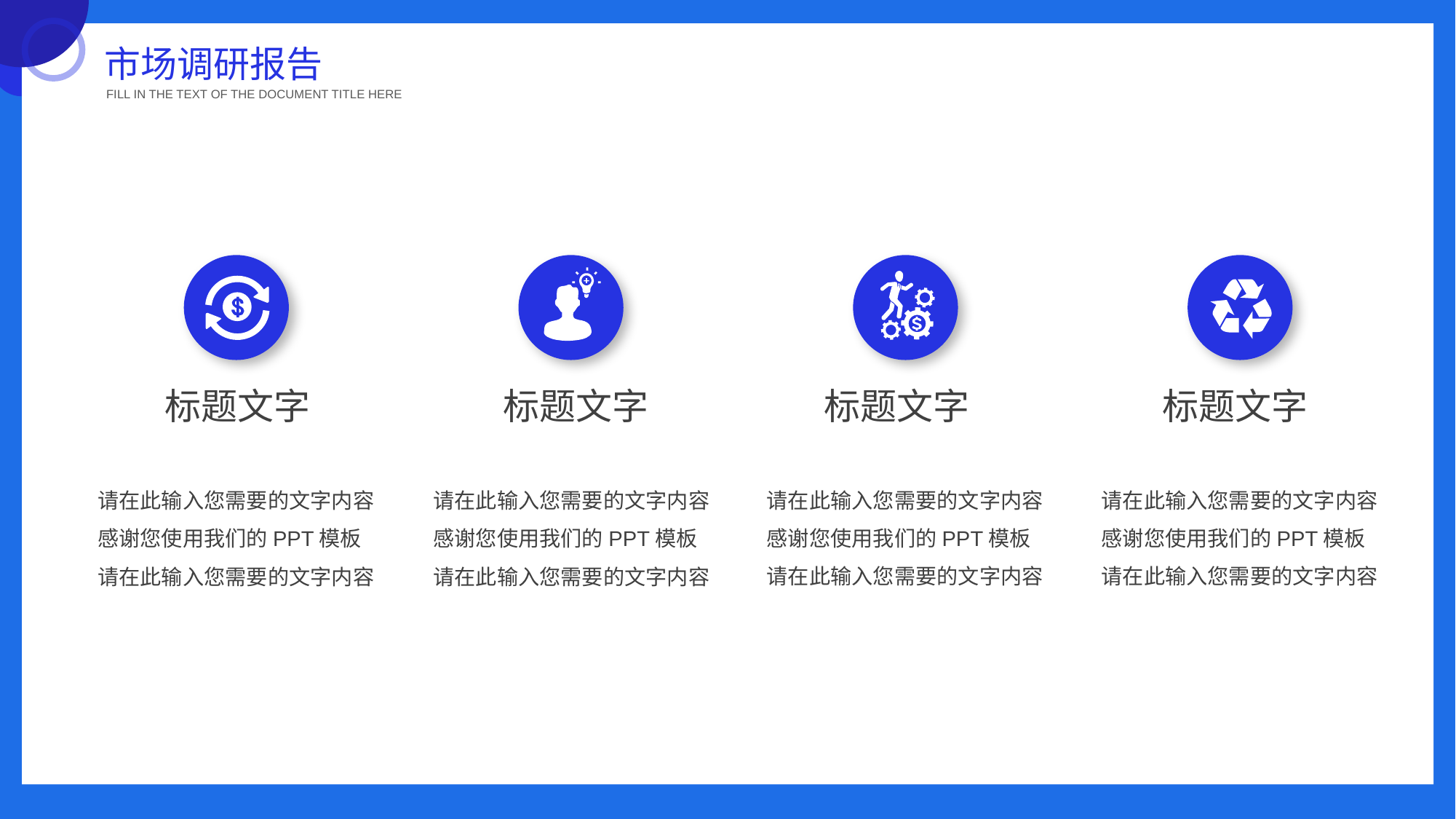

市场调研报告
FILL IN THE TEXT OF THE DOCUMENT TITLE HERE

标题文字
标题文字
标题文字
标题文字
请在此输入您需要的文字内容感谢您使用我们的PPT模板
请在此输入您需要的文字内容
请在此输入您需要的文字内容感谢您使用我们的PPT模板
请在此输入您需要的文字内容
请在此输入您需要的文字内容感谢您使用我们的PPT模板
请在此输入您需要的文字内容
请在此输入您需要的文字内容感谢您使用我们的PPT模板
请在此输入您需要的文字内容